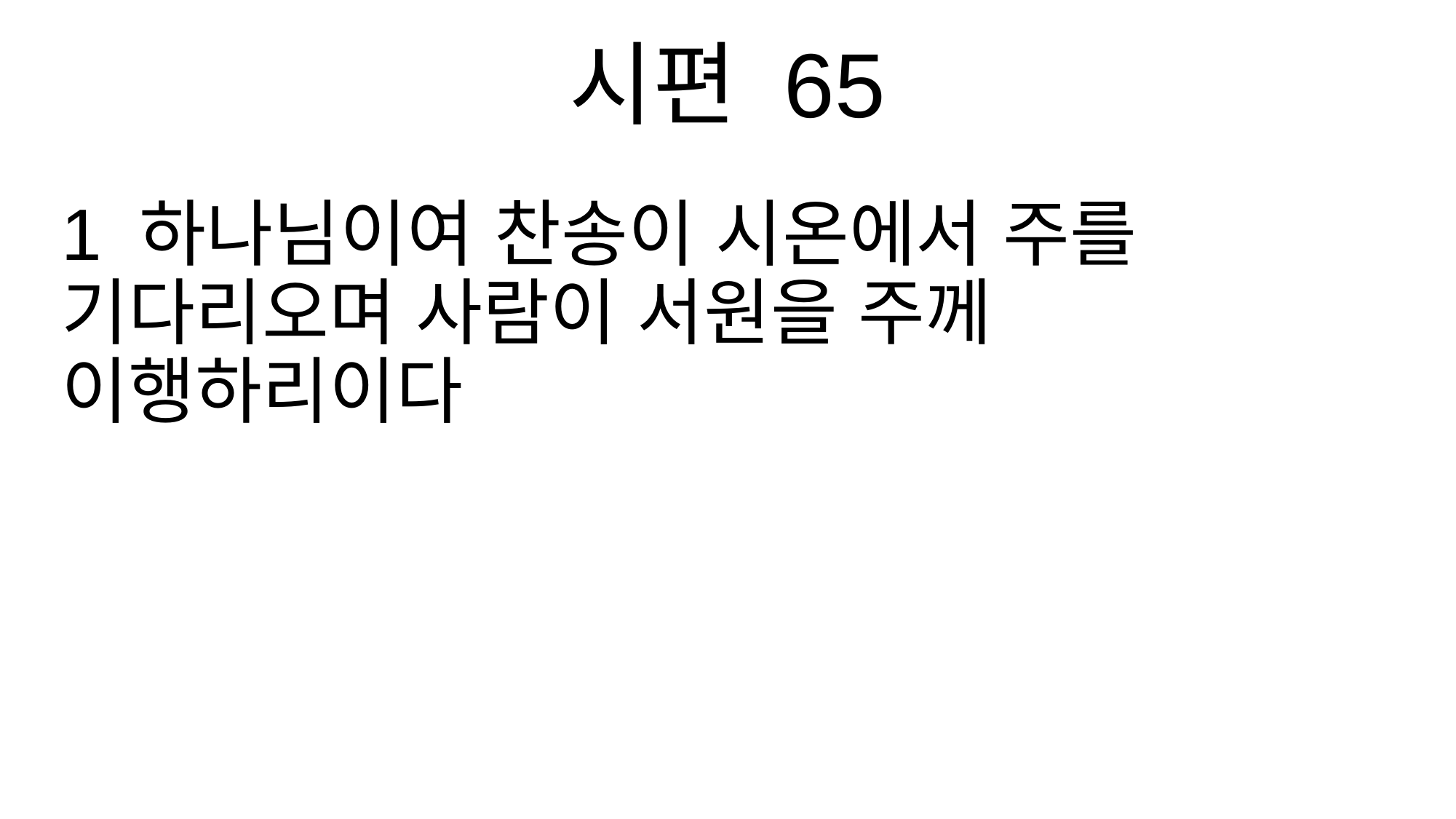

시편 65
1 하나님이여 찬송이 시온에서 주를 기다리오며 사람이 서원을 주께 이행하리이다